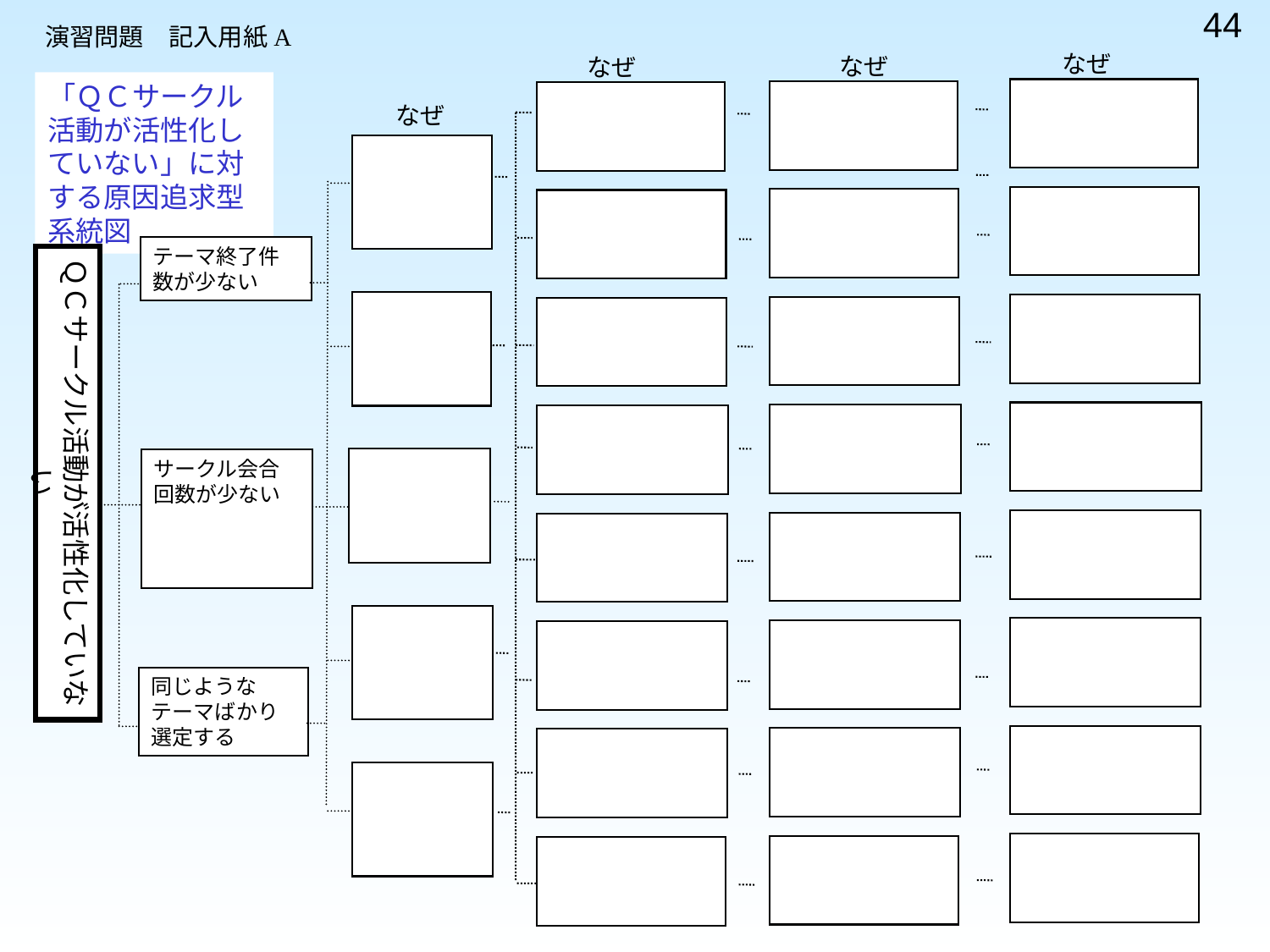

44
演習問題　記入用紙A
なぜ
なぜ
なぜ
「ＱＣサークル活動が活性化していない」に対する原因追求型系統図

なぜ

テーマ終了件数が少ない

ＱＣサークル活動が活性化していない

サークル会合回数が少ない

同じようなテーマばかり選定する